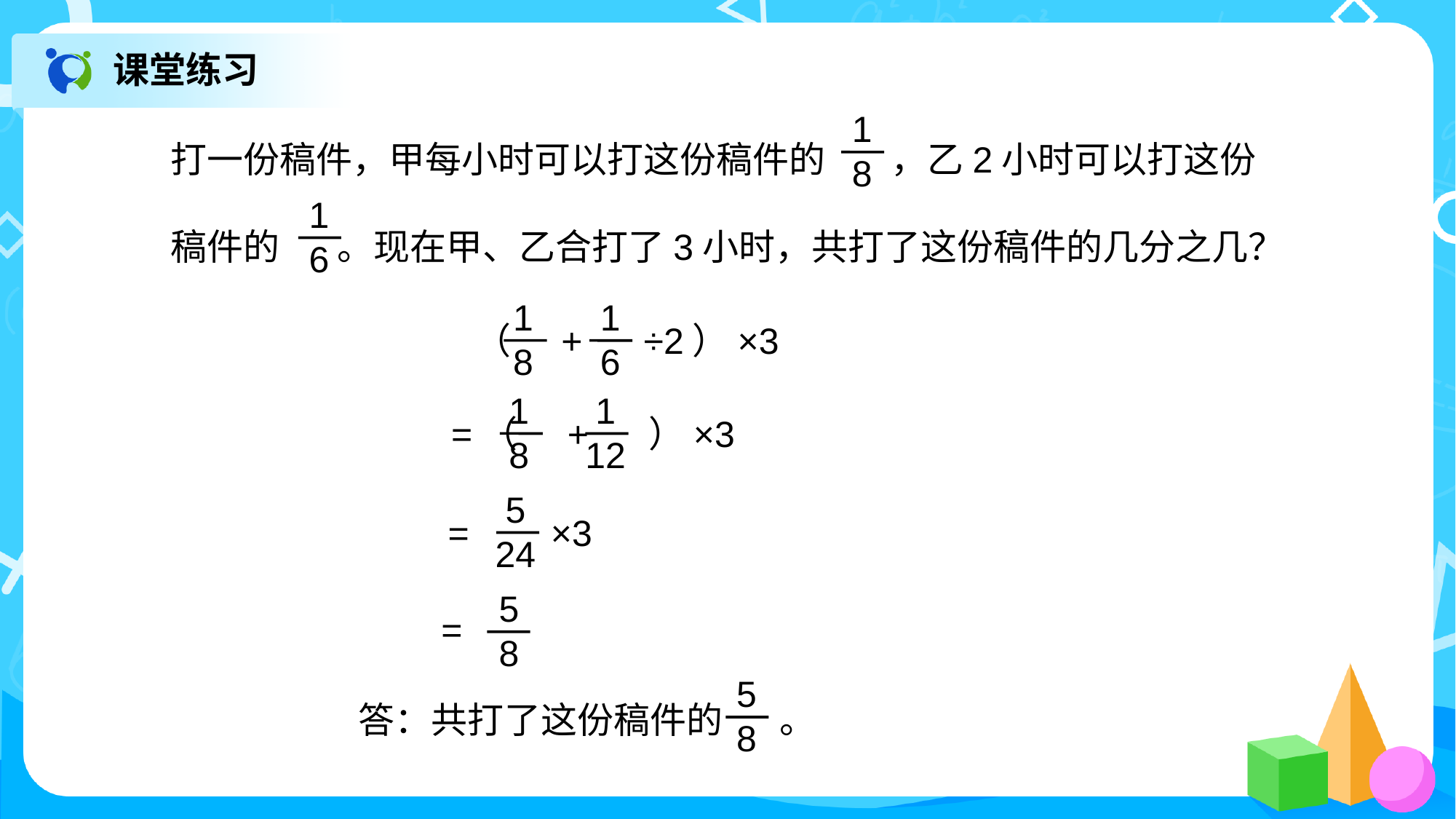

课堂练习
打一份稿件，甲每小时可以打这份稿件的        ，乙2小时可以打这份
稿件的       。现在甲、乙合打了3小时，共打了这份稿件的几分之几？
1
8

1
6

 1
 8

1
6

（     +      ÷2）×3
 1
 8

 1
12

=（     +     ）×3
 5
24

=        ×3
 5
 8

=
5
8

答：共打了这份稿件的       。